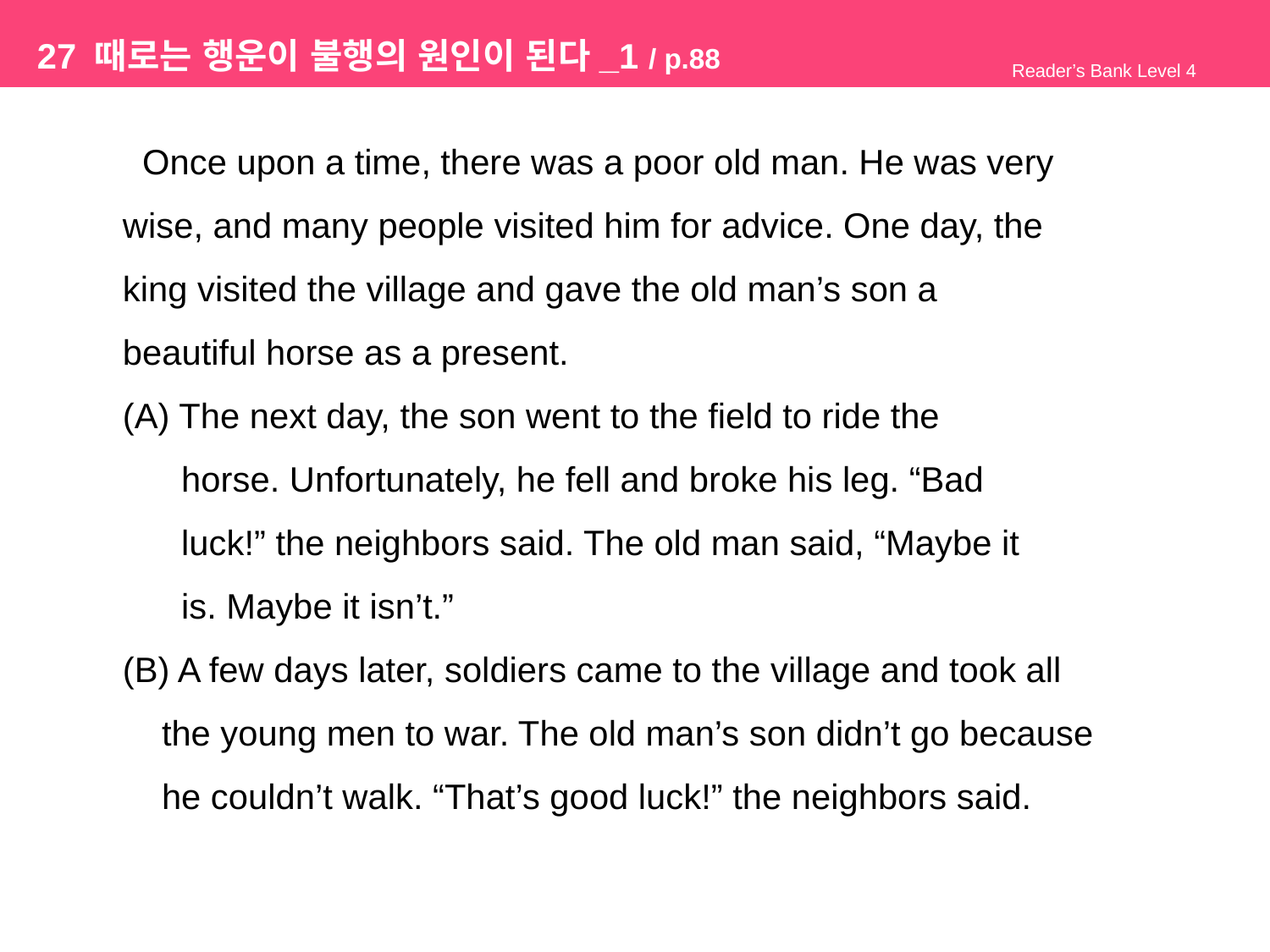

# 27 때로는 행운이 불행의 원인이 된다_1 / p.88
Reader’s Bank Level 4

  Once upon a time, there was a poor old man. He was very
wise, and many people visited him for advice. One day, the
king visited the village and gave the old man’s son a
beautiful horse as a present.
(A) The next day, the son went to the field to ride the
      horse. Unfortunately, he fell and broke his leg. “Bad
      luck!” the neighbors said. The old man said, “Maybe it
      is. Maybe it isn’t.”
(B) A few days later, soldiers came to the village and took all
    the young men to war. The old man’s son didn’t go because
    he couldn’t walk. “That’s good luck!” the neighbors said.